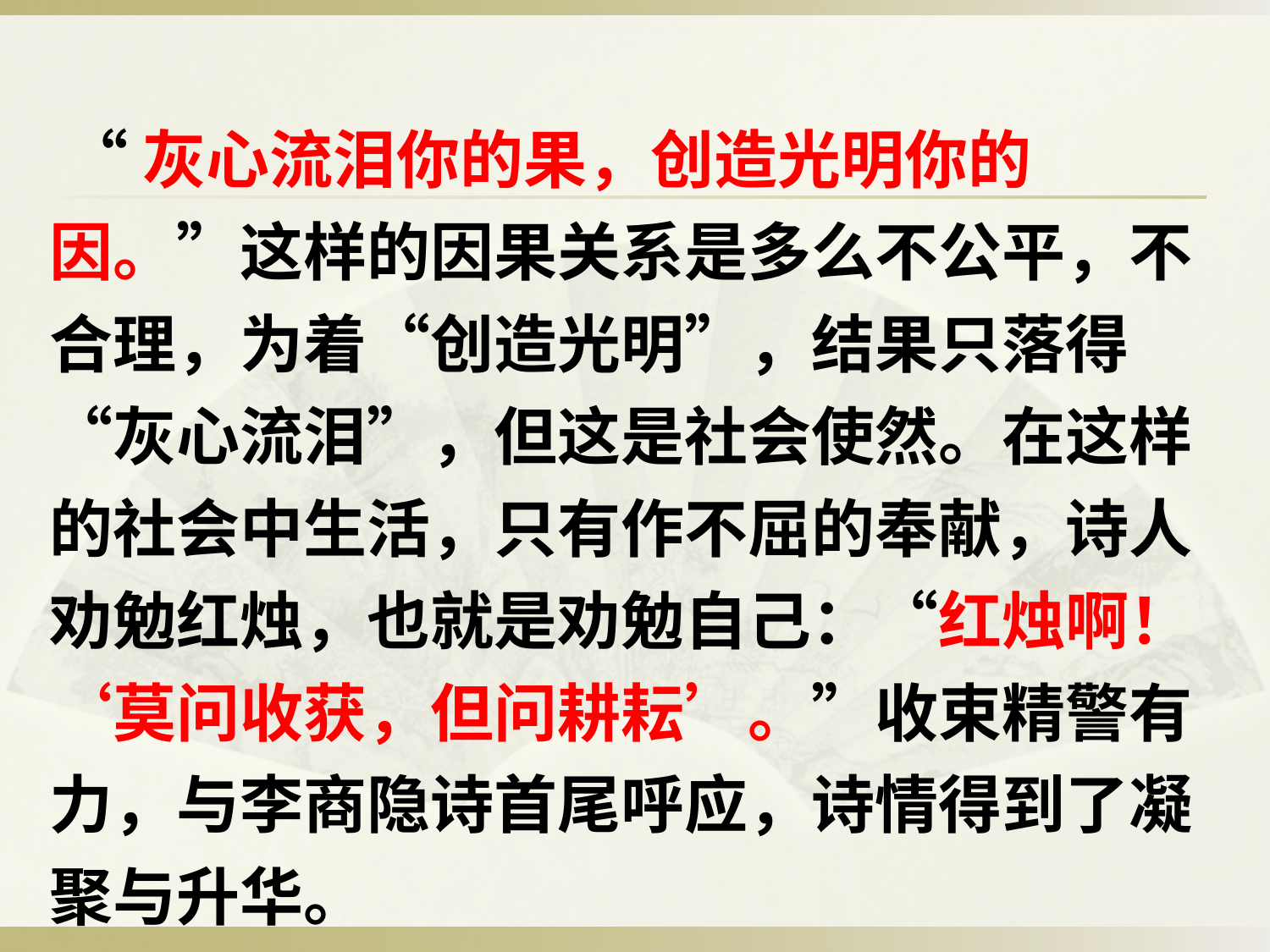

“灰心流泪你的果，创造光明你的因。”这样的因果关系是多么不公平，不合理，为着“创造光明”，结果只落得“灰心流泪”，但这是社会使然。在这样的社会中生活，只有作不屈的奉献，诗人劝勉红烛，也就是劝勉自己：“红烛啊！‘莫问收获，但问耕耘’。”收束精警有力，与李商隐诗首尾呼应，诗情得到了凝聚与升华。